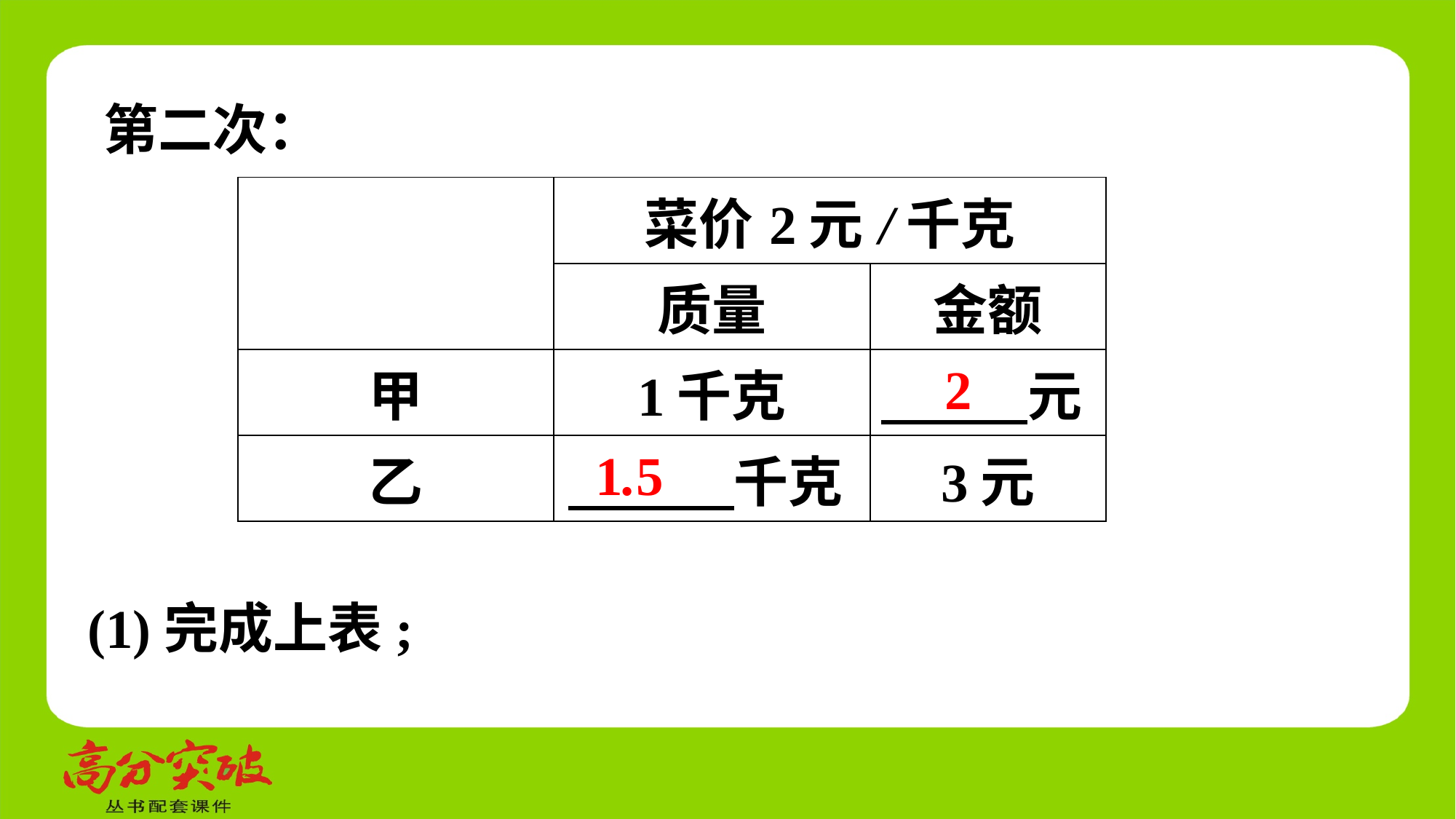

第二次：
|  | 菜价2元/千克 |  |
| --- | --- | --- |
|  | 质量 | 金额 |
| 甲 | 1千克 | 元 |
| 乙 | 千克 | 3元 |
2
1.5
(1)完成上表;